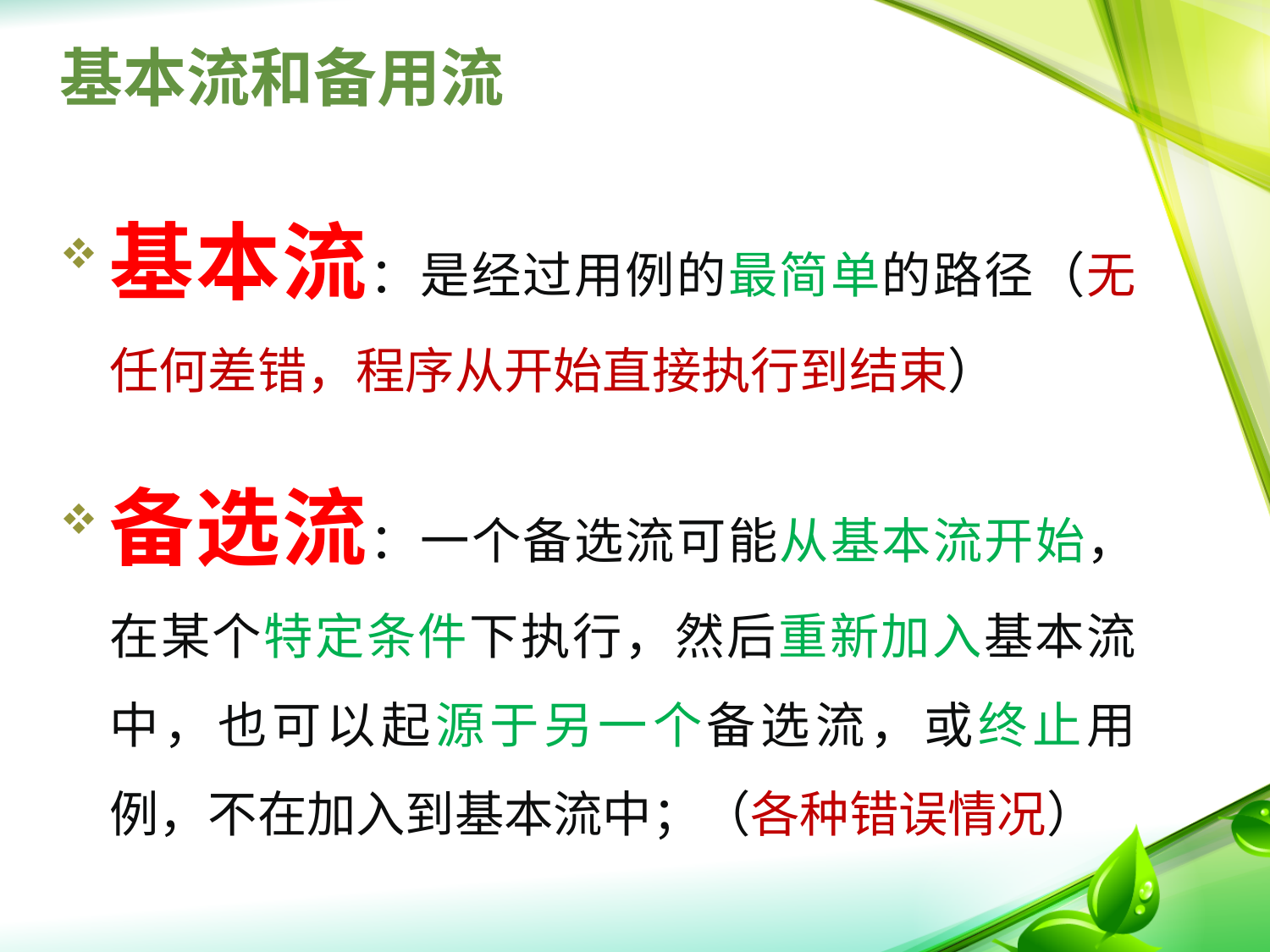

# 基本流和备用流
基本流：是经过用例的最简单的路径（无任何差错，程序从开始直接执行到结束）
备选流：一个备选流可能从基本流开始，在某个特定条件下执行，然后重新加入基本流中，也可以起源于另一个备选流，或终止用例，不在加入到基本流中；（各种错误情况）